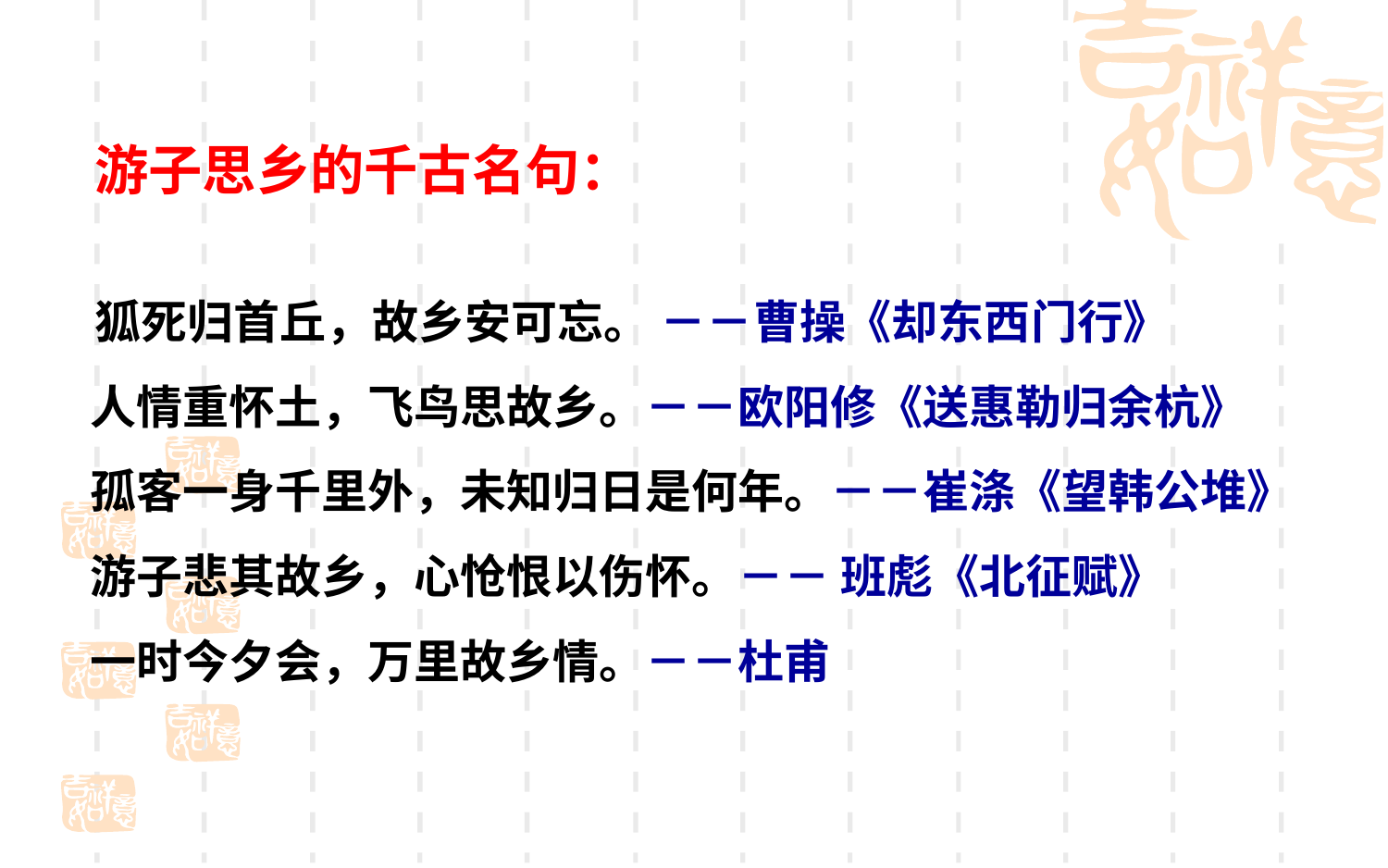

游子思乡的千古名句：

　狐死归首丘，故乡安可忘。 －－曹操《却东西门行》
   人情重怀土，飞鸟思故乡。－－欧阳修《送惠勒归余杭》
   孤客一身千里外，未知归日是何年。－－崔涤《望韩公堆》
   游子悲其故乡，心怆恨以伤怀。－－ 班彪《北征赋》
   一时今夕会，万里故乡情。－－杜甫